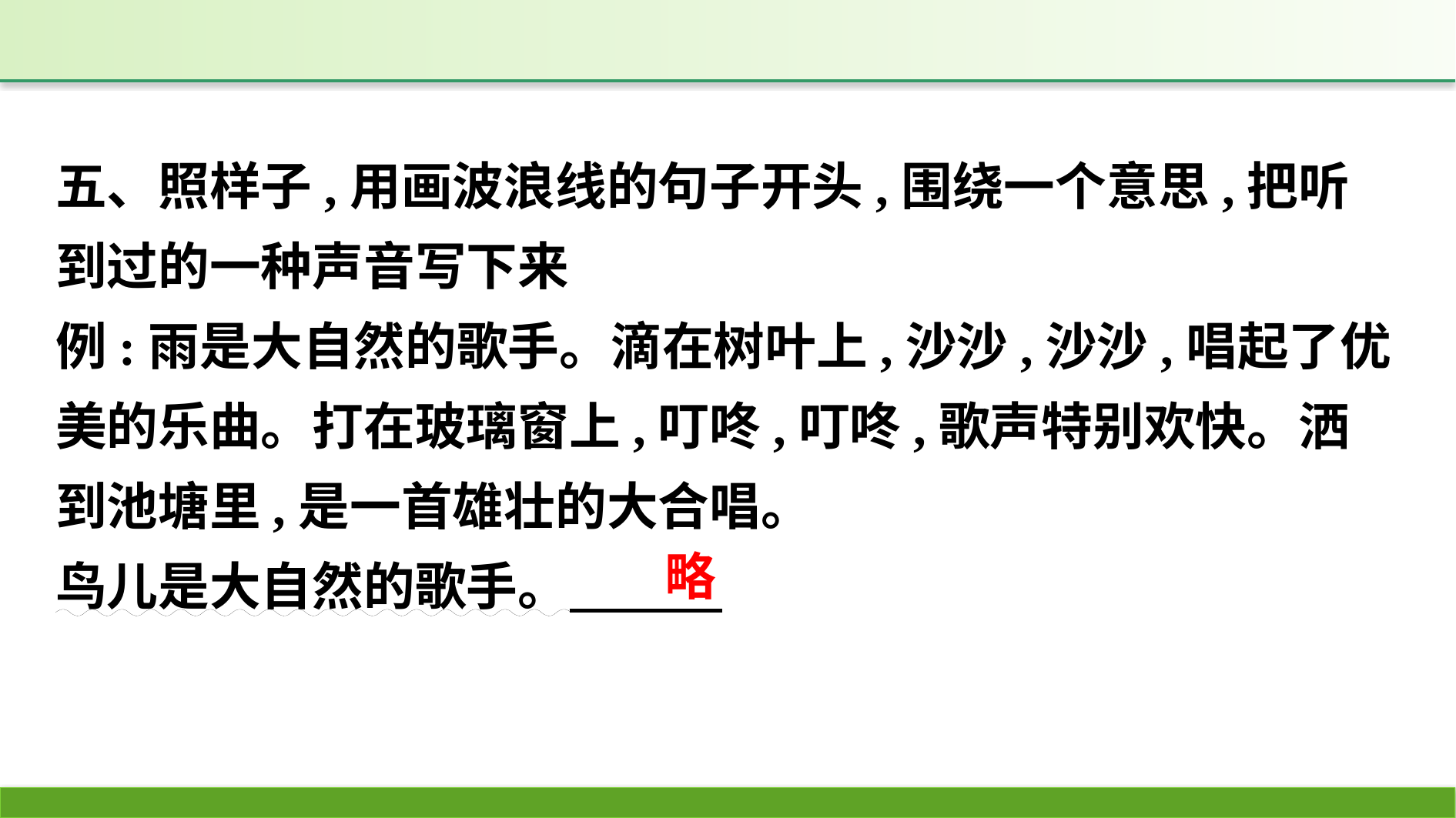

五、照样子,用画波浪线的句子开头,围绕一个意思,把听到过的一种声音写下来
例:雨是大自然的歌手。滴在树叶上,沙沙,沙沙,唱起了优美的乐曲。打在玻璃窗上,叮咚,叮咚,歌声特别欢快。洒到池塘里,是一首雄壮的大合唱。
鸟儿是大自然的歌手。
略